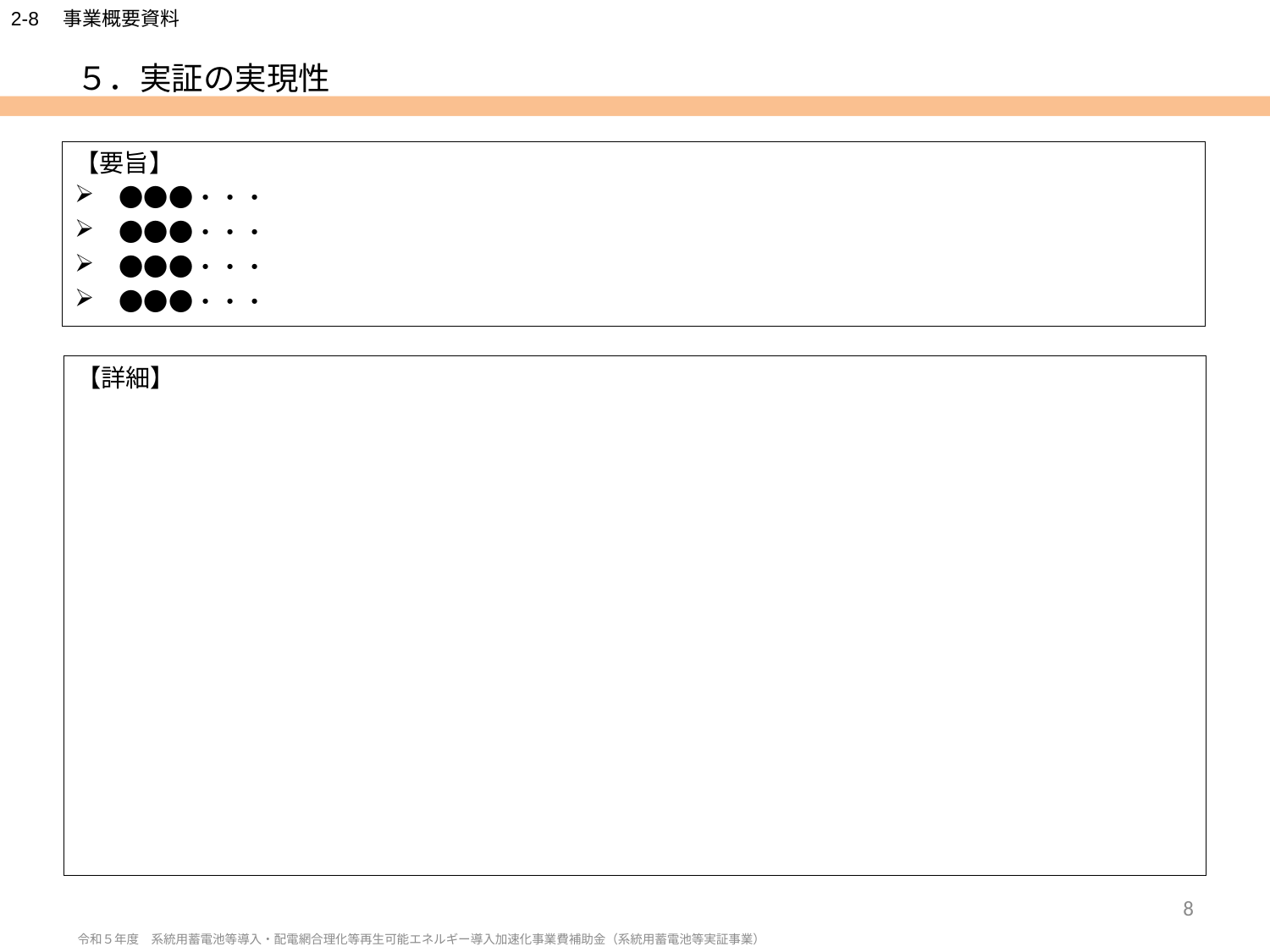

# ５．実証の実現性
【要旨】
　●●●・・・
　●●●・・・
　●●●・・・
　●●●・・・
【詳細】
8